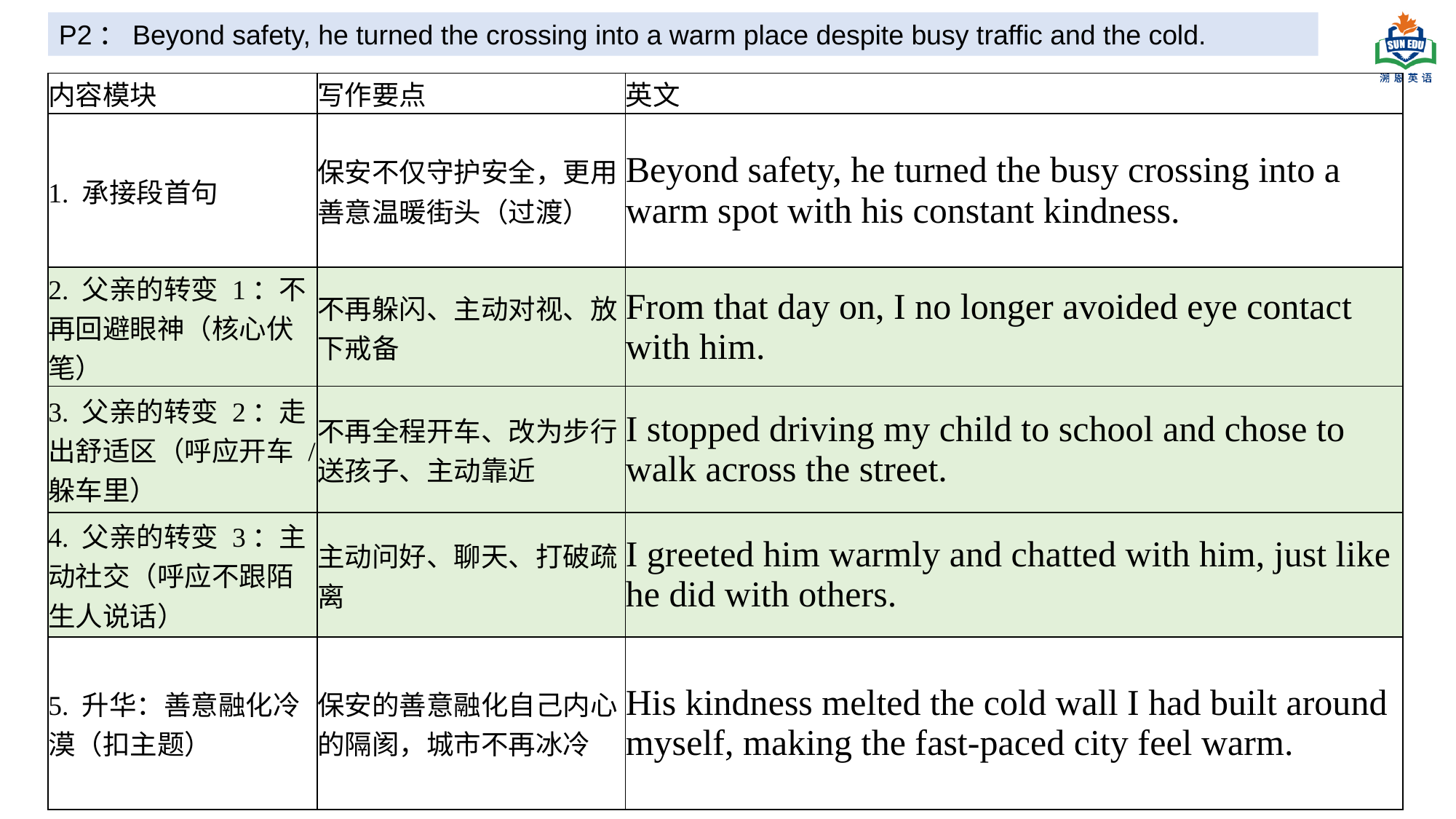

P2：Beyond safety, he turned the crossing into a warm place despite busy traffic and the cold.
| 内容模块 | 写作要点 | 英文 |
| --- | --- | --- |
| 1. 承接段首句 | 保安不仅守护安全，更用善意温暖街头（过渡） | Beyond safety, he turned the busy crossing into a warm spot with his constant kindness. |
| 2. 父亲的转变 1：不再回避眼神（核心伏笔） | 不再躲闪、主动对视、放下戒备 | From that day on, I no longer avoided eye contact with him. |
| 3. 父亲的转变 2：走出舒适区（呼应开车 / 躲车里） | 不再全程开车、改为步行送孩子、主动靠近 | I stopped driving my child to school and chose to walk across the street. |
| 4. 父亲的转变 3：主动社交（呼应不跟陌生人说话） | 主动问好、聊天、打破疏离 | I greeted him warmly and chatted with him, just like he did with others. |
| 5. 升华：善意融化冷漠（扣主题） | 保安的善意融化自己内心的隔阂，城市不再冰冷 | His kindness melted the cold wall I had built around myself, making the fast-paced city feel warm. |